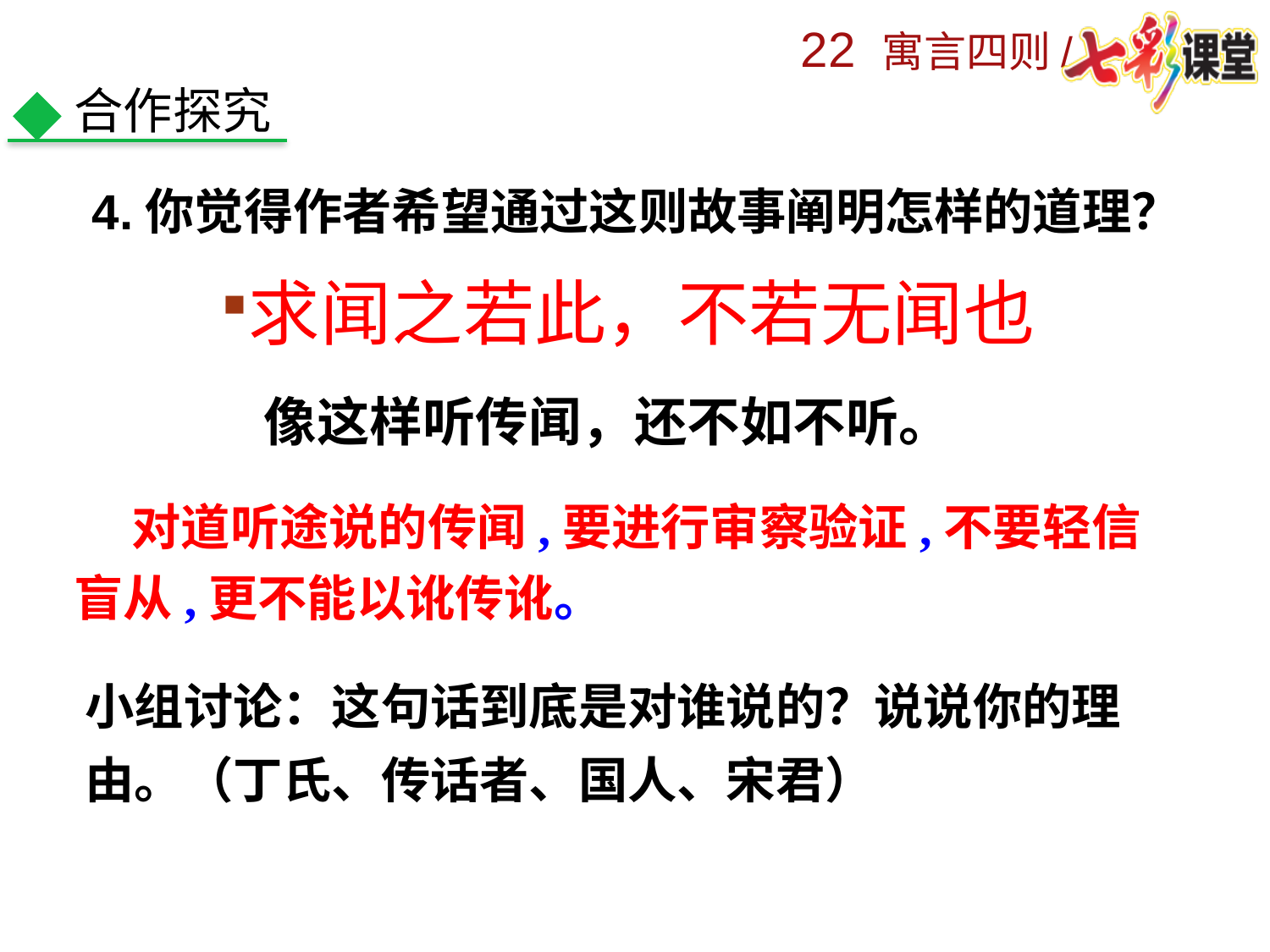

合作探究

4.你觉得作者希望通过这则故事阐明怎样的道理？
求闻之若此，不若无闻也
像这样听传闻，还不如不听。
     对道听途说的传闻,要进行审察验证,不要轻信盲从,更不能以讹传讹。
小组讨论：这句话到底是对谁说的？说说你的理由。（丁氏、传话者、国人、宋君）